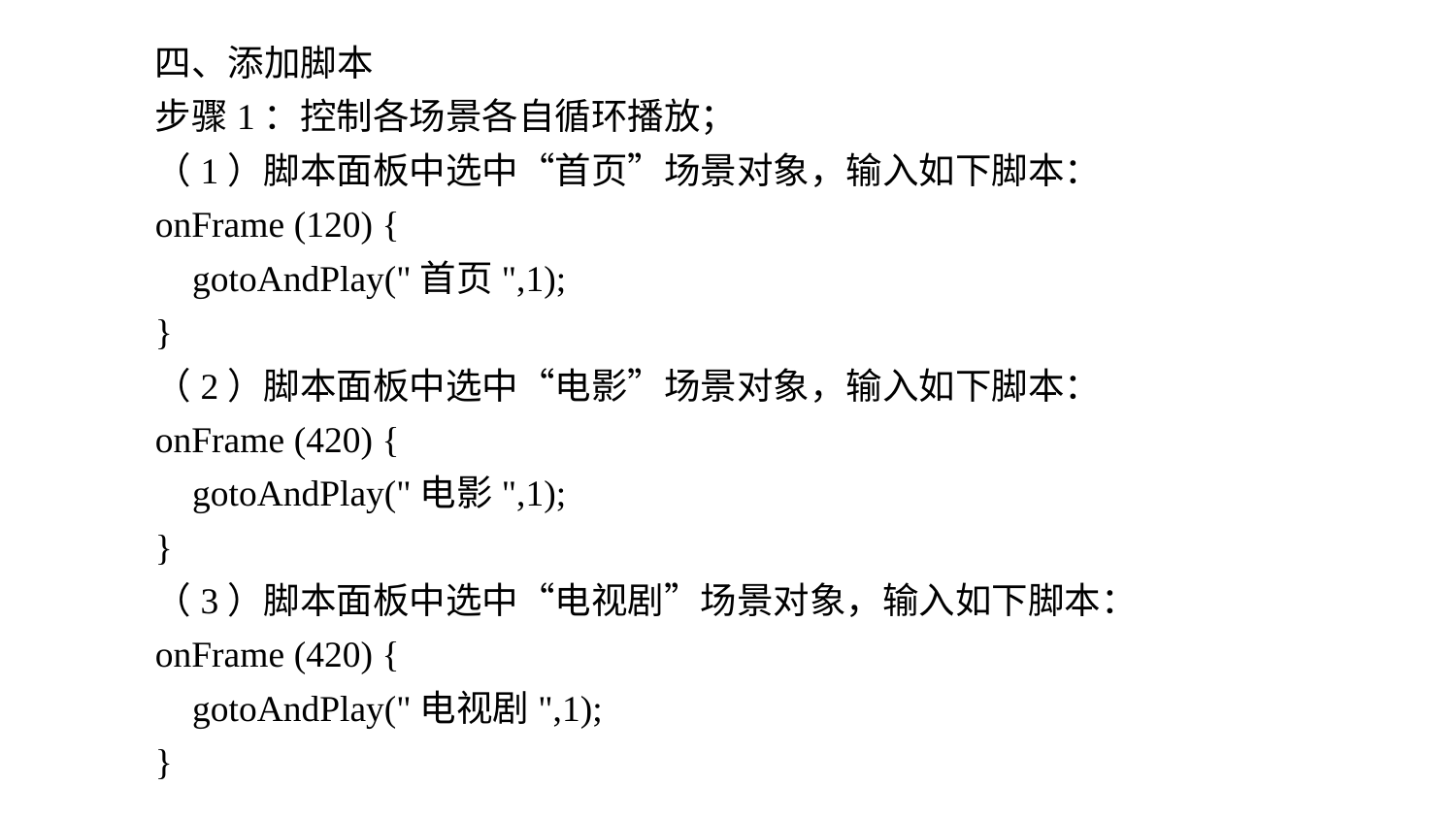

四、添加脚本
步骤1：控制各场景各自循环播放；
（1）脚本面板中选中“首页”场景对象，输入如下脚本：
onFrame (120) {
    gotoAndPlay("首页",1);
}
（2）脚本面板中选中“电影”场景对象，输入如下脚本：
onFrame (420) {
    gotoAndPlay("电影",1);
}
（3）脚本面板中选中“电视剧”场景对象，输入如下脚本：
onFrame (420) {
    gotoAndPlay("电视剧",1);
}